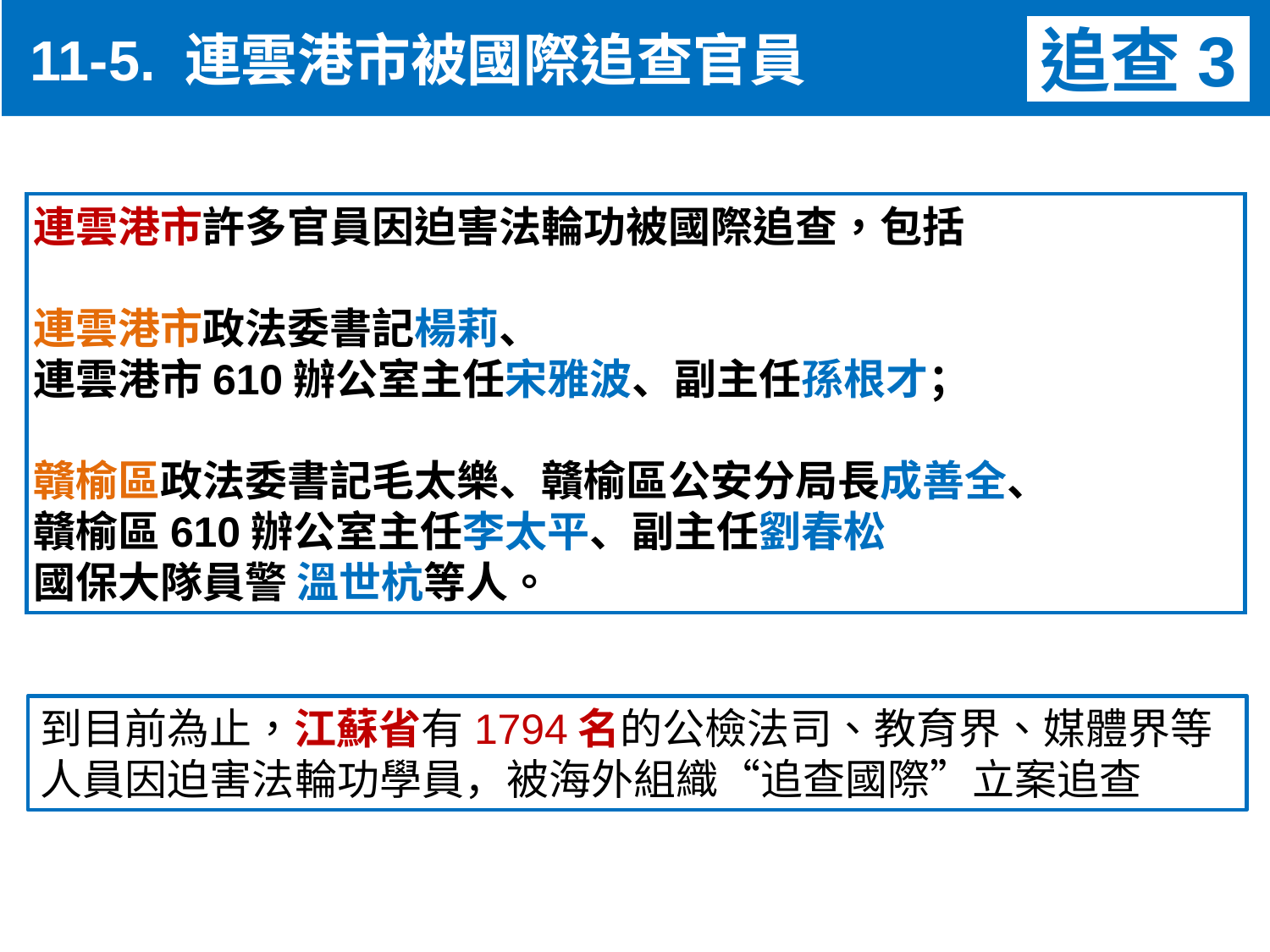

11-5. 連雲港市被國際追查官員
追查3
連雲港市許多官員因迫害法輪功被國際追查，包括

連雲港市政法委書記楊莉、
連雲港市610辦公室主任宋雅波、副主任孫根才；

贛榆區政法委書記毛太樂、贛榆區公安分局長成善全、
贛榆區610辦公室主任李太平、副主任劉春松
國保大隊員警 溫世杭等人。
到目前為止，江蘇省有1794名的公檢法司、教育界、媒體界等人員因迫害法輪功學員，被海外組織“追查國際”立案追查